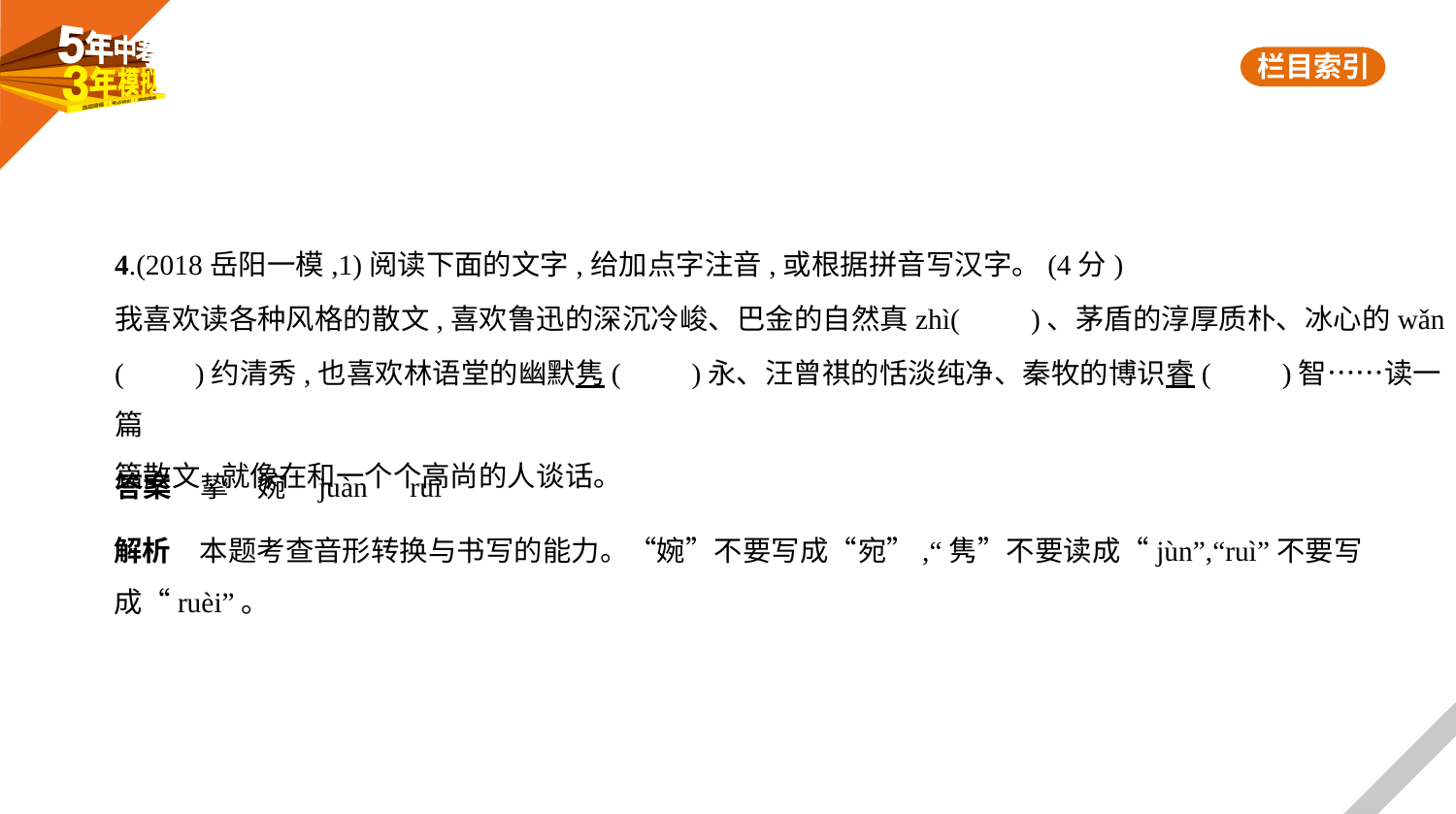

4.(2018岳阳一模,1)阅读下面的文字,给加点字注音,或根据拼音写汉字。(4分)
我喜欢读各种风格的散文,喜欢鲁迅的深沉冷峻、巴金的自然真zhì(　　)、茅盾的淳厚质朴、冰心的wǎn
(　　)约清秀,也喜欢林语堂的幽默隽(　　)永、汪曾祺的恬淡纯净、秦牧的博识睿(　　)智……读一篇
篇散文,就像在和一个个高尚的人谈话。
答案　挚　婉    juàn　ruì
解析　本题考查音形转换与书写的能力。“婉”不要写成“宛”,“隽”不要读成“jùn”,“ruì”不要写
成“ruèi”。